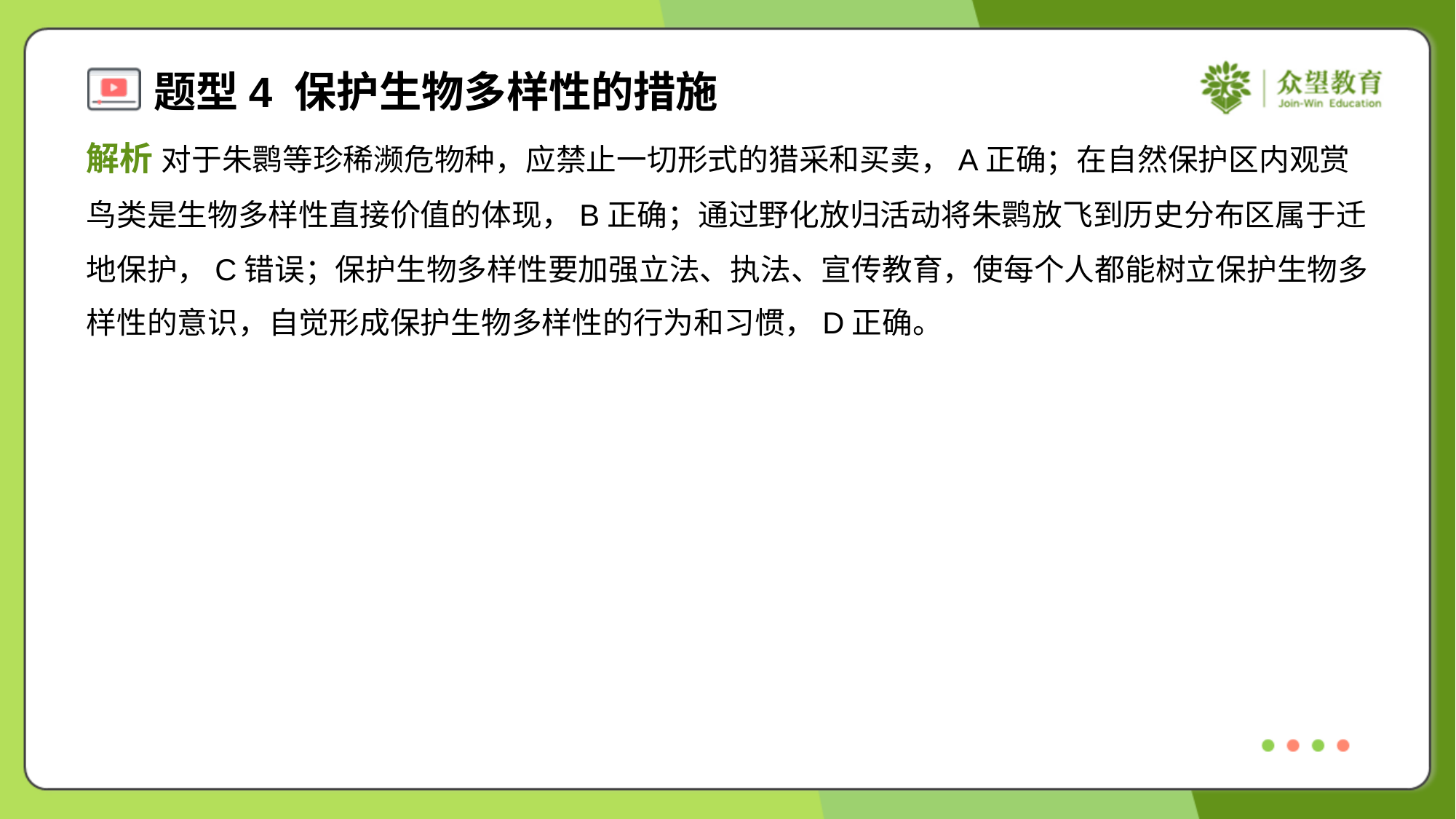

解析 对于朱鹮等珍稀濒危物种，应禁止一切形式的猎采和买卖，A正确；在自然保护区内观赏
鸟类是生物多样性直接价值的体现，B正确；通过野化放归活动将朱鹮放飞到历史分布区属于迁
地保护，C错误；保护生物多样性要加强立法、执法、宣传教育，使每个人都能树立保护生物多
样性的意识，自觉形成保护生物多样性的行为和习惯，D正确。